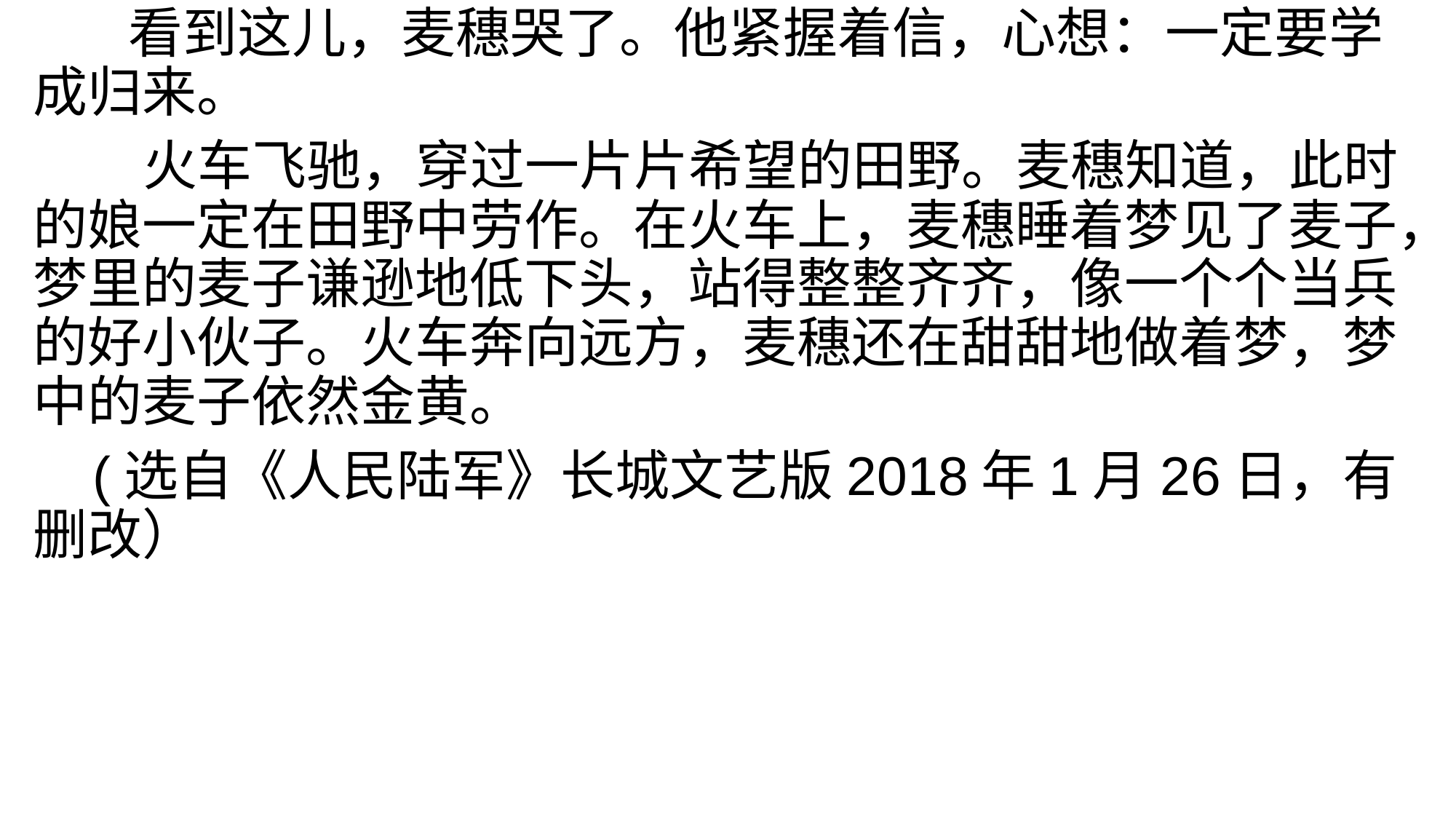

看到这儿，麦穗哭了。他紧握着信，心想：一定要学成归来。
        火车飞驰，穿过一片片希望的田野。麦穗知道，此时的娘一定在田野中劳作。在火车上，麦穗睡着梦见了麦子，梦里的麦子谦逊地低下头，站得整整齐齐，像一个个当兵的好小伙子。火车奔向远方，麦穗还在甜甜地做着梦，梦中的麦子依然金黄。
    (选自《人民陆军》长城文艺版2018年1月26日，有删改）